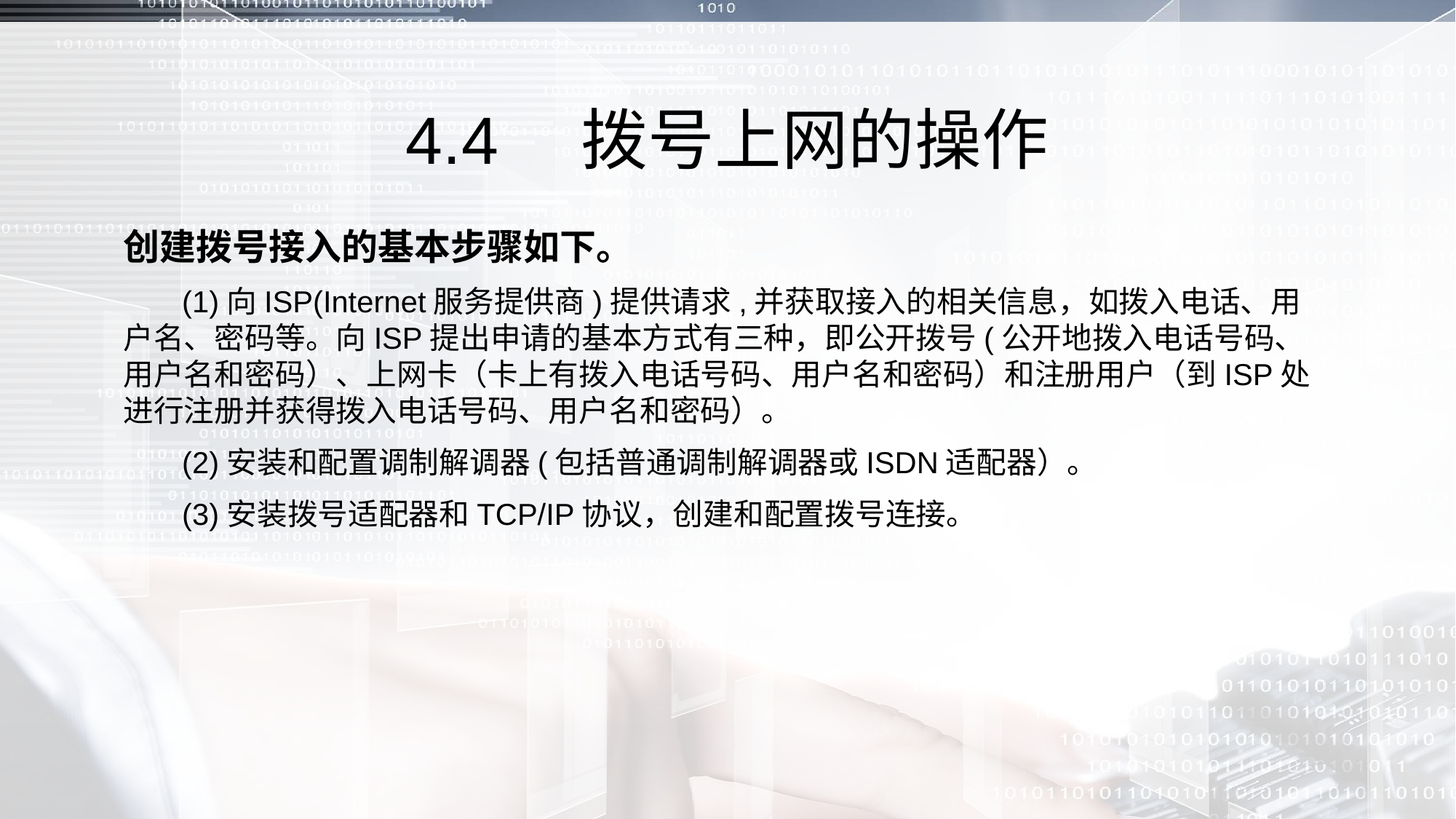

# 4.4　拨号上网的操作
创建拨号接入的基本步骤如下。
       (1)向ISP(Internet服务提供商)提供请求,并获取接入的相关信息，如拨入电话、用户名、密码等。向ISP提出申请的基本方式有三种，即公开拨号(公开地拨入电话号码、用户名和密码）、上网卡（卡上有拨入电话号码、用户名和密码）和注册用户（到ISP处进行注册并获得拨入电话号码、用户名和密码）。
       (2)安装和配置调制解调器(包括普通调制解调器或ISDN适配器）。
       (3)安装拨号适配器和TCP/IP协议，创建和配置拨号连接。